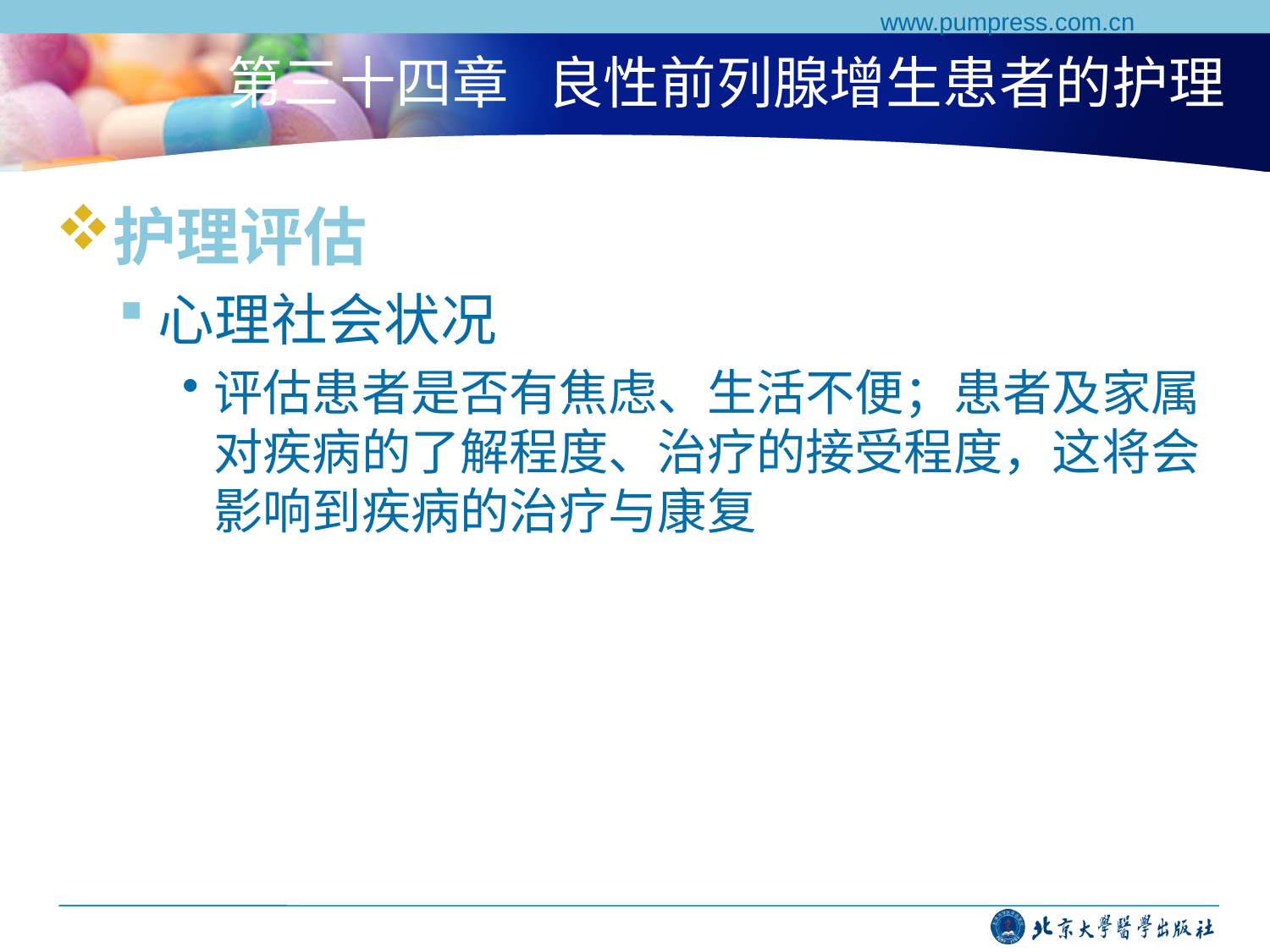

www.pumpress.com.cn
# 第三十四章   良性前列腺增生患者的护理
护理评估
心理社会状况
评估患者是否有焦虑、生活不便；患者及家属对疾病的了解程度、治疗的接受程度，这将会影响到疾病的治疗与康复